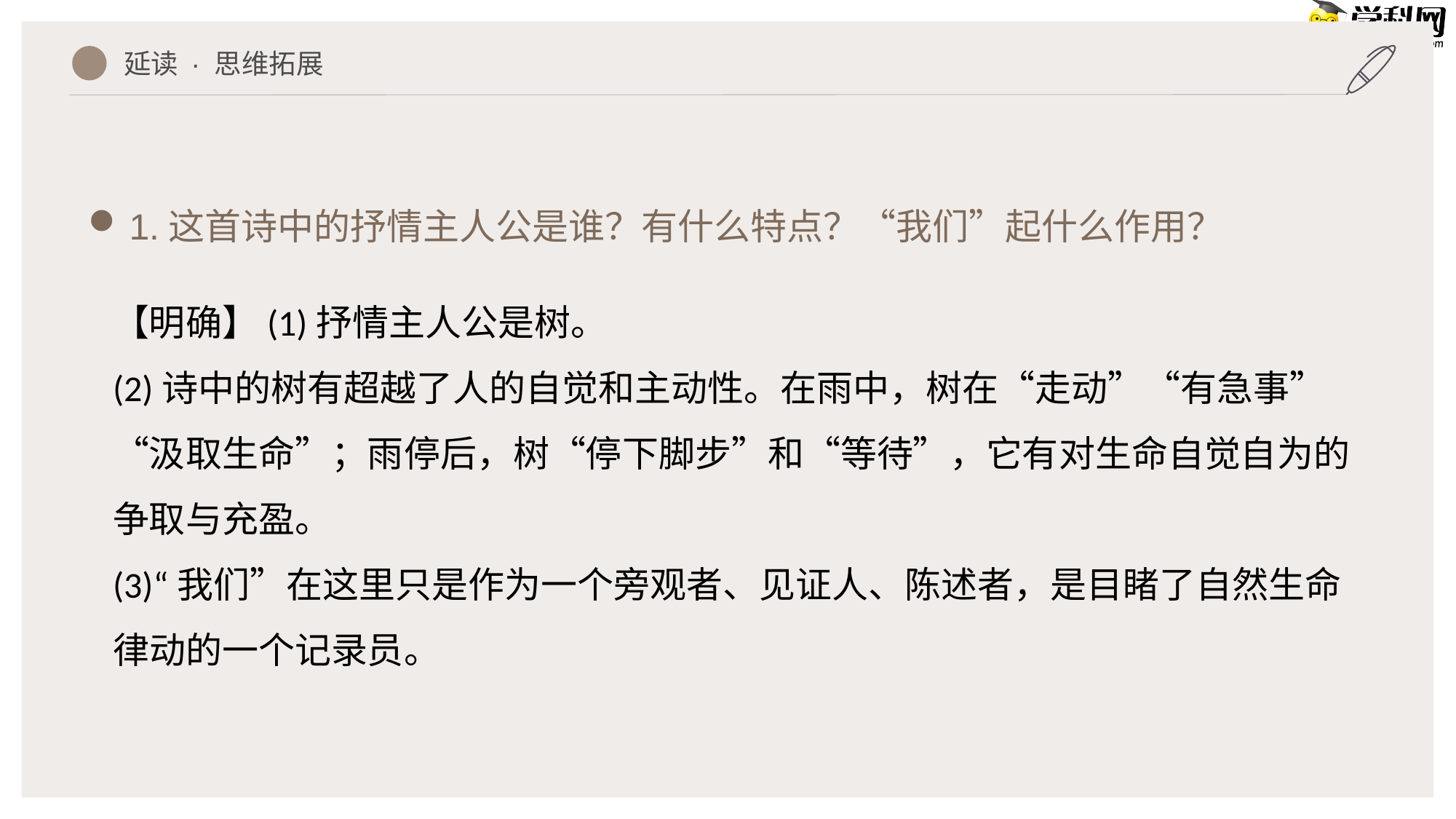

1.这首诗中的抒情主人公是谁？有什么特点？“我们”起什么作用？
延读 · 思维拓展

【明确】(1)抒情主人公是树。
(2)诗中的树有超越了人的自觉和主动性。在雨中，树在“走动”“有急事”“汲取生命”；雨停后，树“停下脚步”和“等待”，它有对生命自觉自为的争取与充盈。
(3)“我们”在这里只是作为一个旁观者、见证人、陈述者，是目睹了自然生命律动的一个记录员。